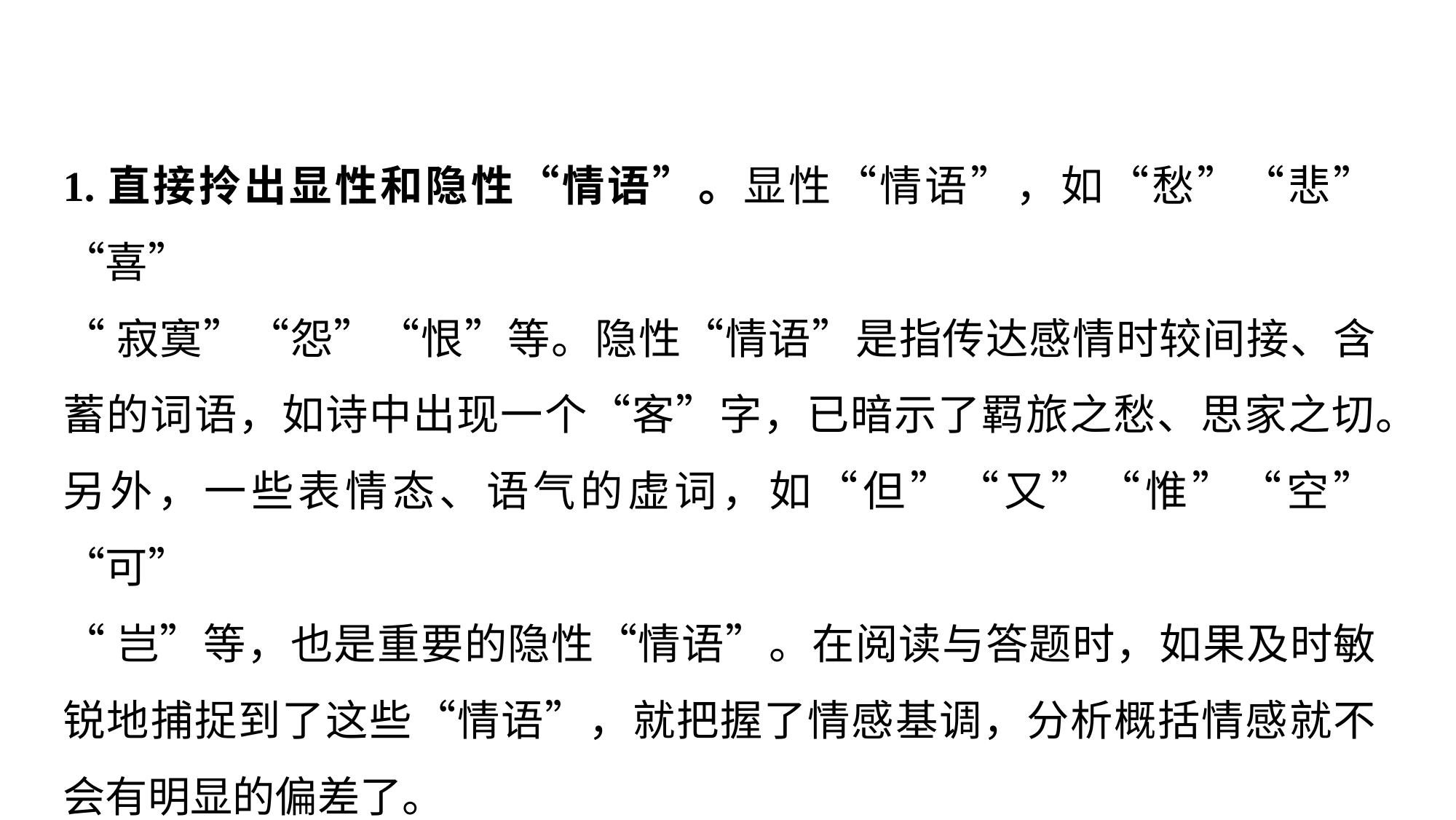

1.直接拎出显性和隐性“情语”。显性“情语”，如“愁”“悲”“喜”
“寂寞”“怨”“恨”等。隐性“情语”是指传达感情时较间接、含蓄的词语，如诗中出现一个“客”字，已暗示了羁旅之愁、思家之切。另外，一些表情态、语气的虚词，如“但”“又”“惟”“空”“可”
“岂”等，也是重要的隐性“情语”。在阅读与答题时，如果及时敏锐地捕捉到了这些“情语”，就把握了情感基调，分析概括情感就不会有明显的偏差了。